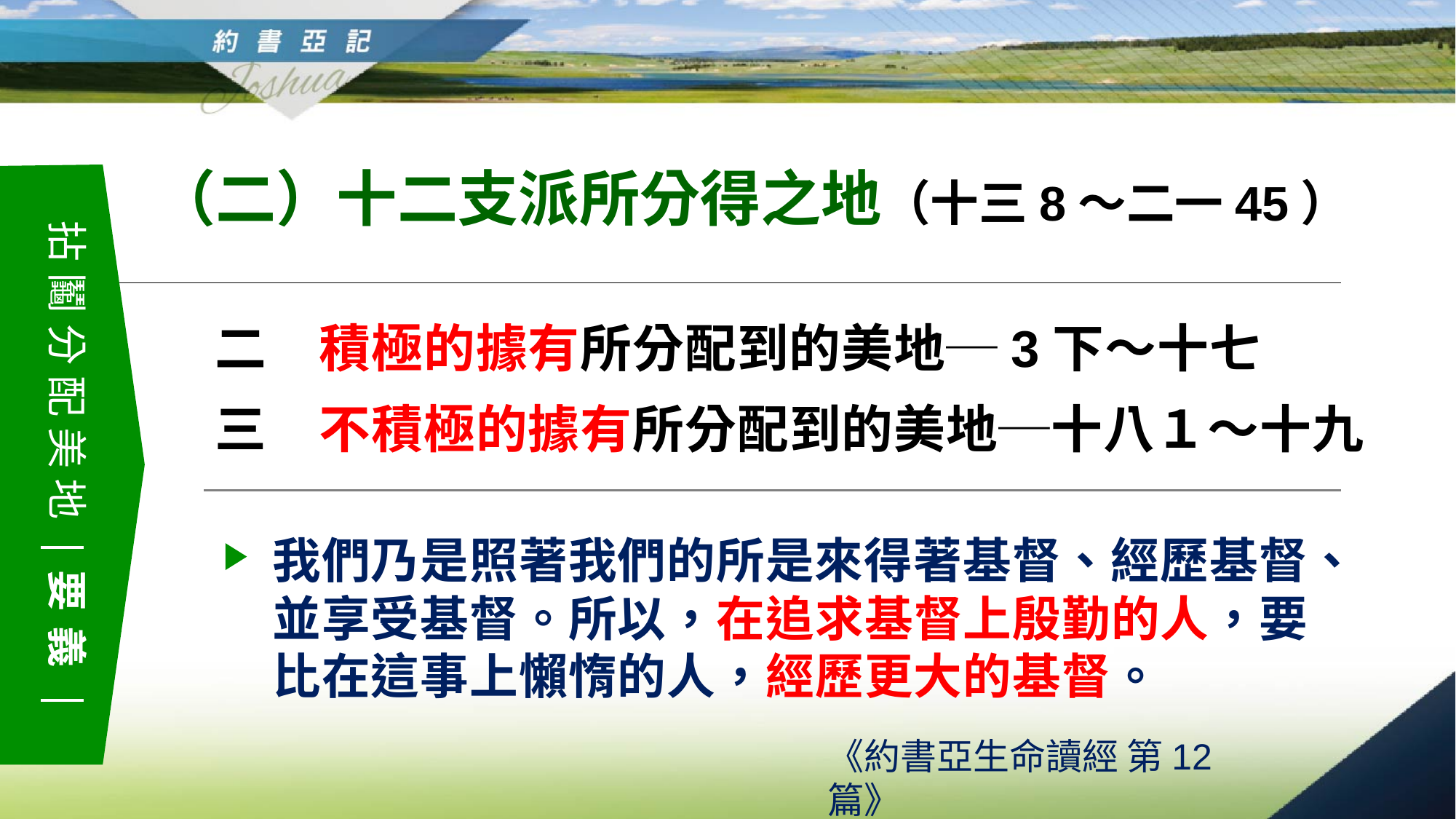

（二）十二支派所分得之地（十三8～二一45）

拈鬮分配美地 要義
拈鬮分配美地  要義
二　積極的據有所分配到的美地─3下～十七
三　不積極的據有所分配到的美地─十八１～十九
我們乃是照著我們的所是來得著基督、經歷基督、並享受基督。所以，在追求基督上殷勤的人，要比在這事上懶惰的人，經歷更大的基督。

《約書亞生命讀經 第12篇》